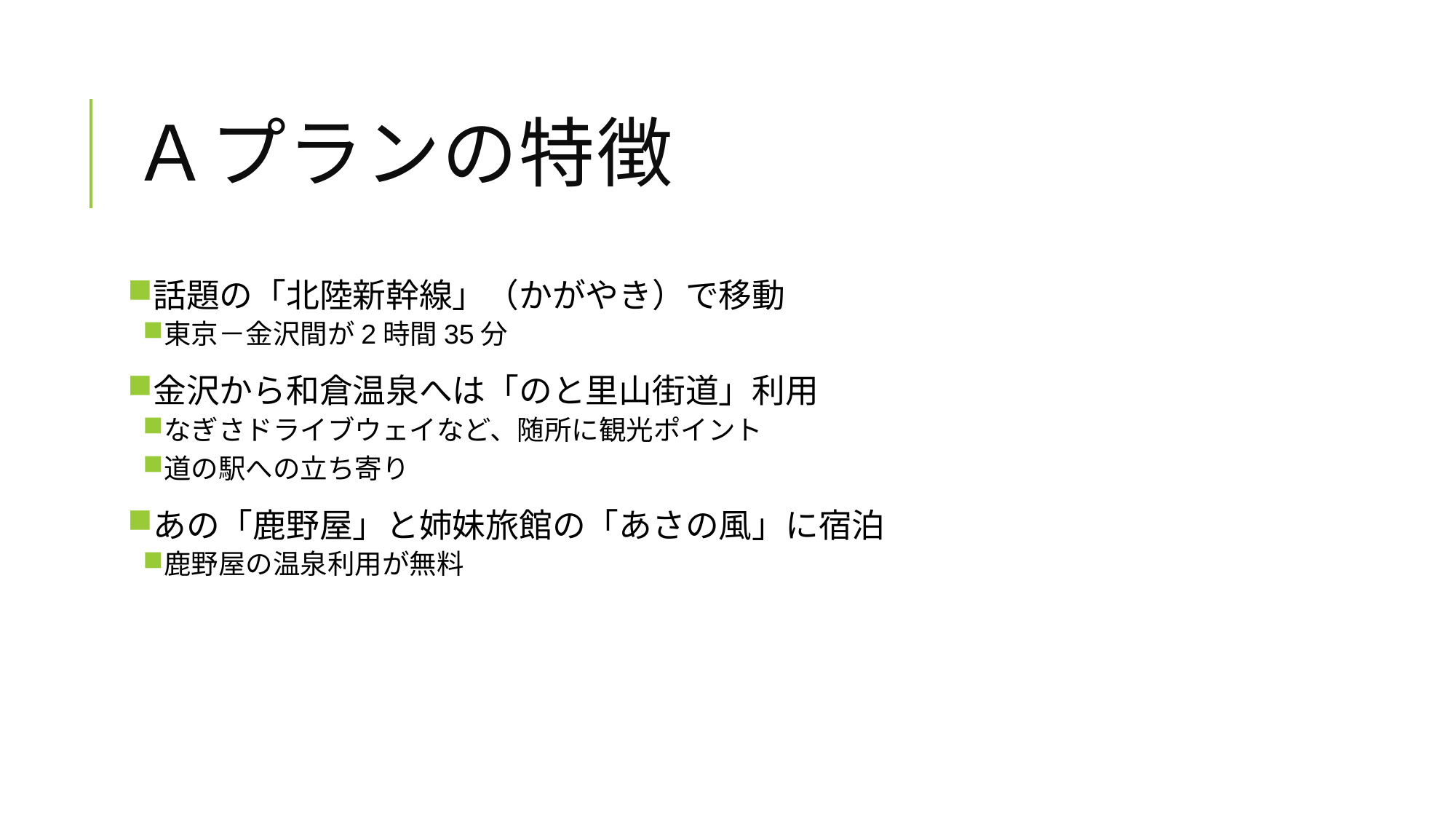

# Ａプランの特徴
話題の「北陸新幹線」（かがやき）で移動
東京－金沢間が2時間35分
金沢から和倉温泉へは「のと里山街道」利用
なぎさドライブウェイなど、随所に観光ポイント
道の駅への立ち寄り
あの「鹿野屋」と姉妹旅館の「あさの風」に宿泊
鹿野屋の温泉利用が無料